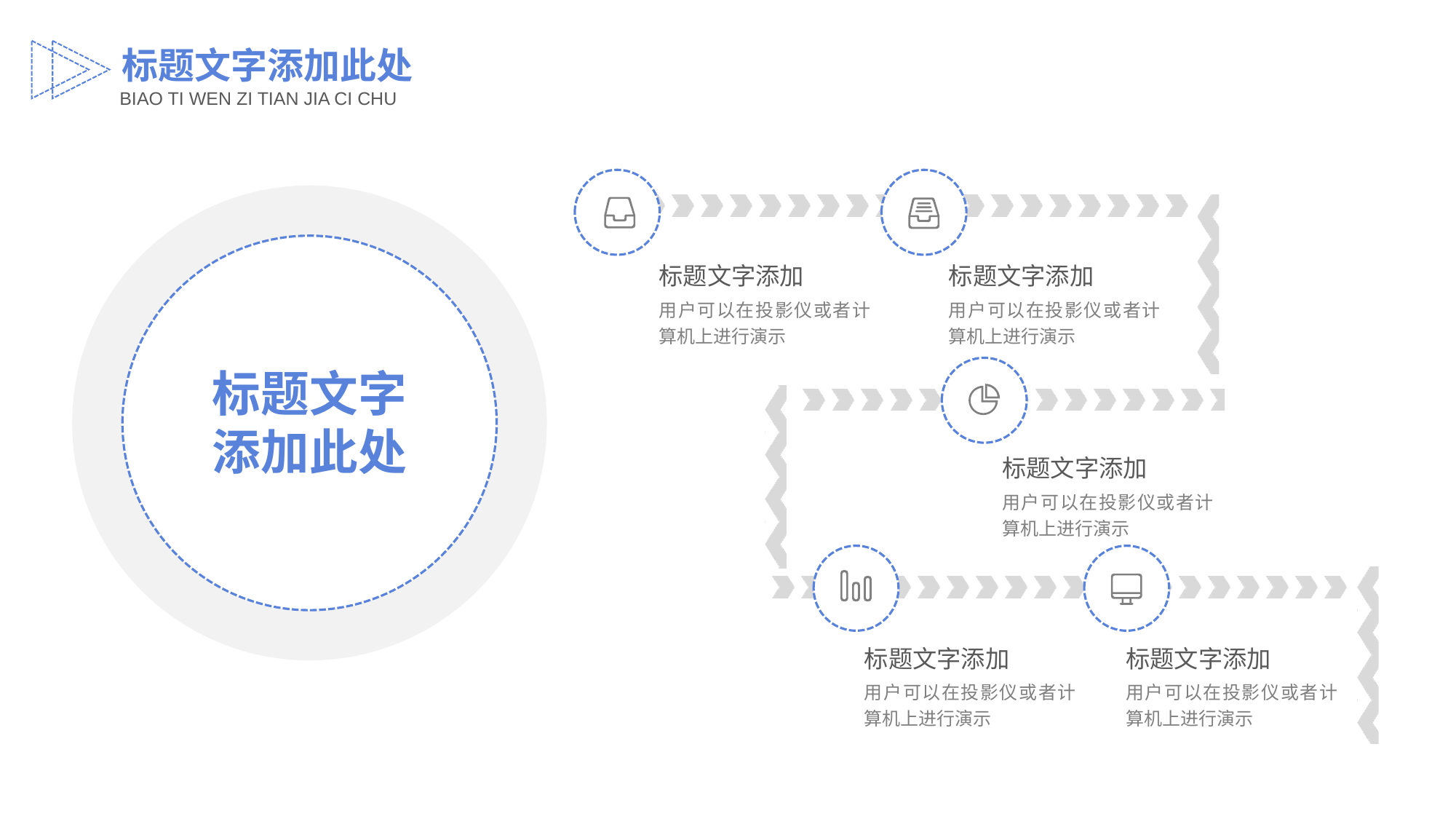

标题文字添加此处

BIAO TI WEN ZI TIAN JIA CI CHU

标题文字添加
用户可以在投影仪或者计算机上进行演示
标题文字添加
用户可以在投影仪或者计算机上进行演示

标题文字
添加此处

标题文字添加
用户可以在投影仪或者计算机上进行演示

标题文字添加
用户可以在投影仪或者计算机上进行演示
标题文字添加
用户可以在投影仪或者计算机上进行演示